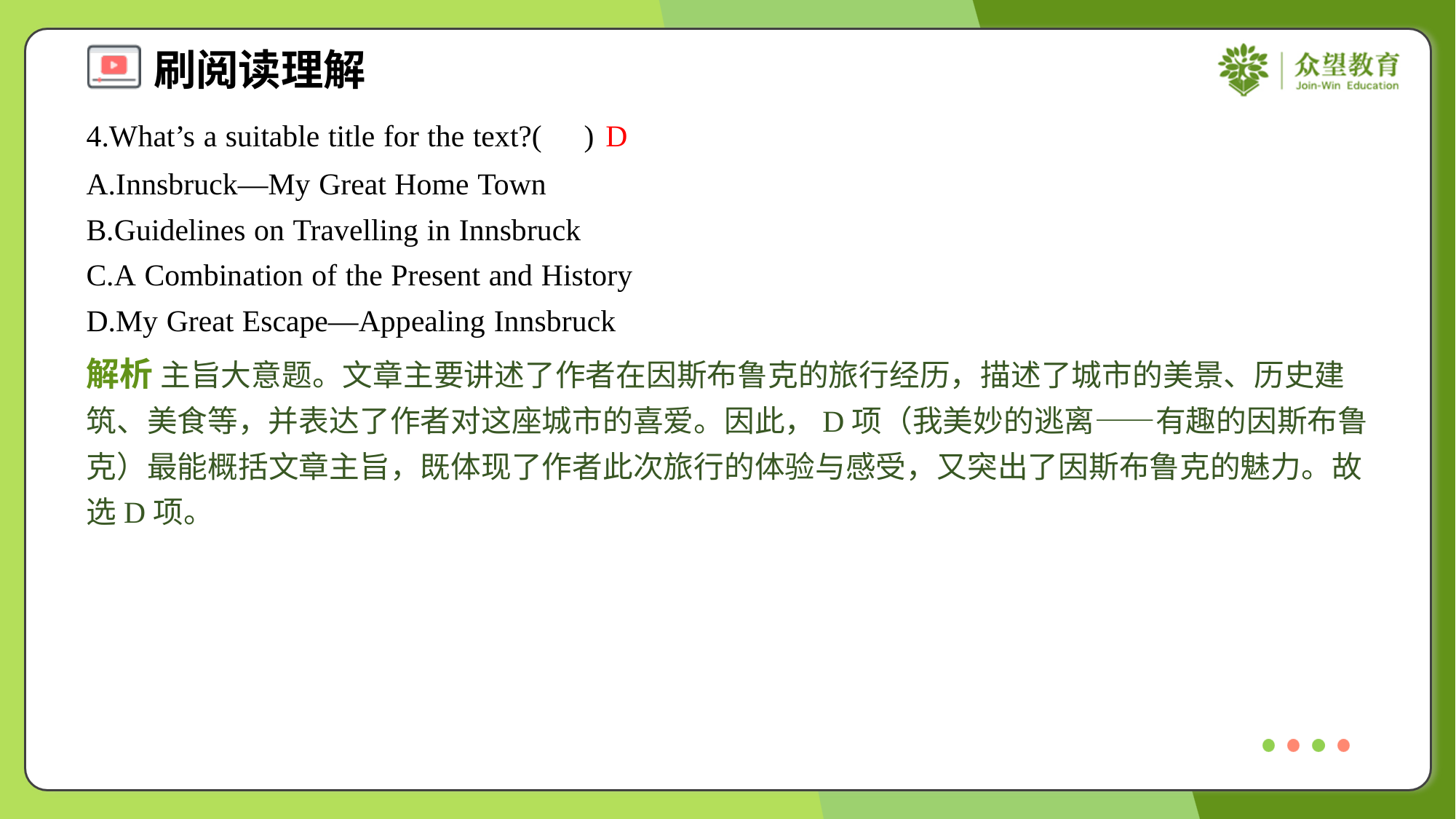

4.What’s a suitable title for the text?(     )
D
A.Innsbruck—My Great Home Town
B.Guidelines on Travelling in Innsbruck
C.A Combination of the Present and History
D.My Great Escape—Appealing Innsbruck
解析 主旨大意题。文章主要讲述了作者在因斯布鲁克的旅行经历，描述了城市的美景、历史建筑、美食等，并表达了作者对这座城市的喜爱。因此，D项（我美妙的逃离——有趣的因斯布鲁克）最能概括文章主旨，既体现了作者此次旅行的体验与感受，又突出了因斯布鲁克的魅力。故选D项。